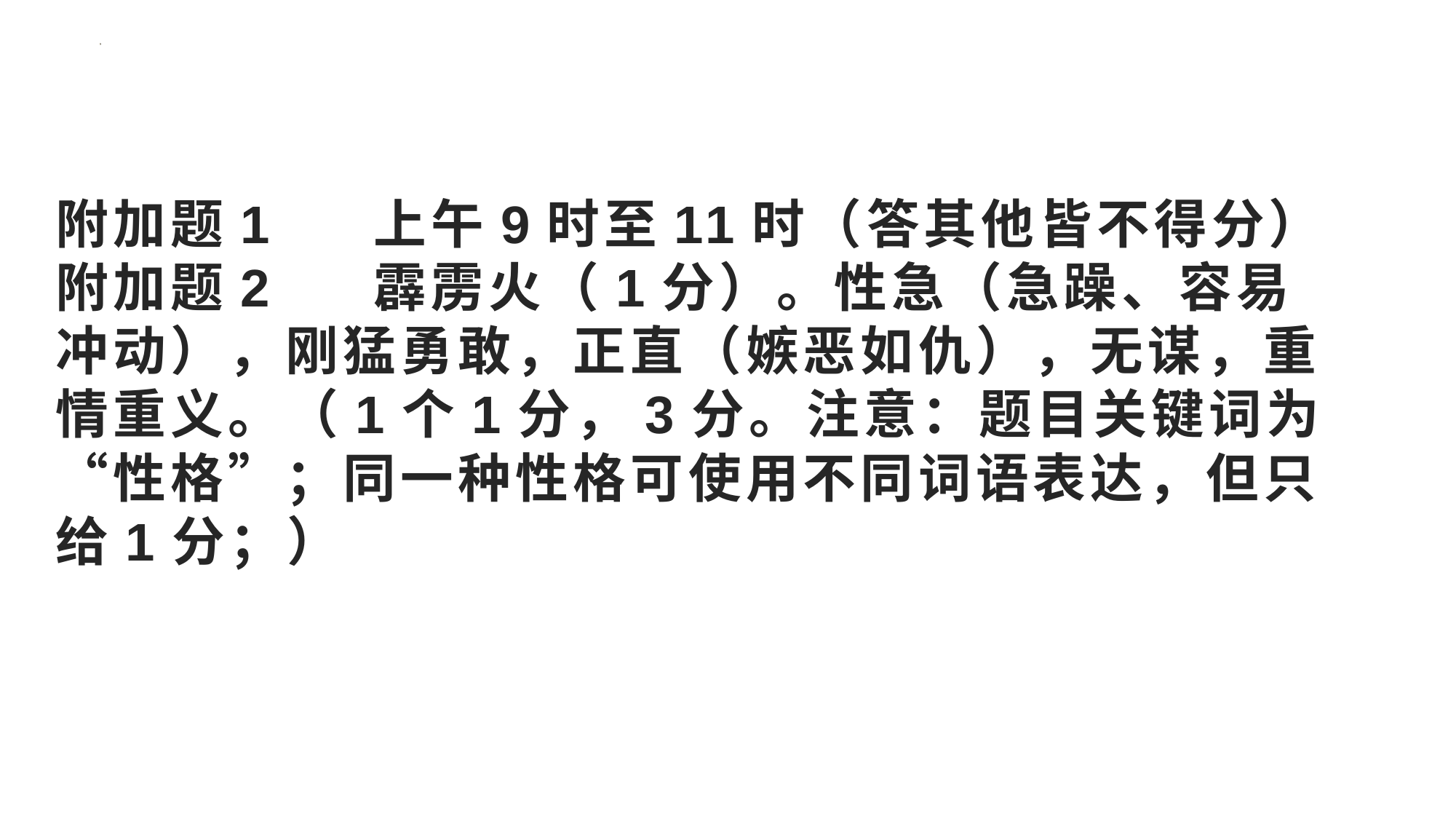

# 附加题1	上午9时至11时（答其他皆不得分） 附加题2	霹雳火（1分）。性急（急躁、容易冲动），刚猛勇敢，正直（嫉恶如仇），无谋，重情重义。（1个1分，3分。注意：题目关键词为“性格”；同一种性格可使用不同词语表达，但只给1分；）